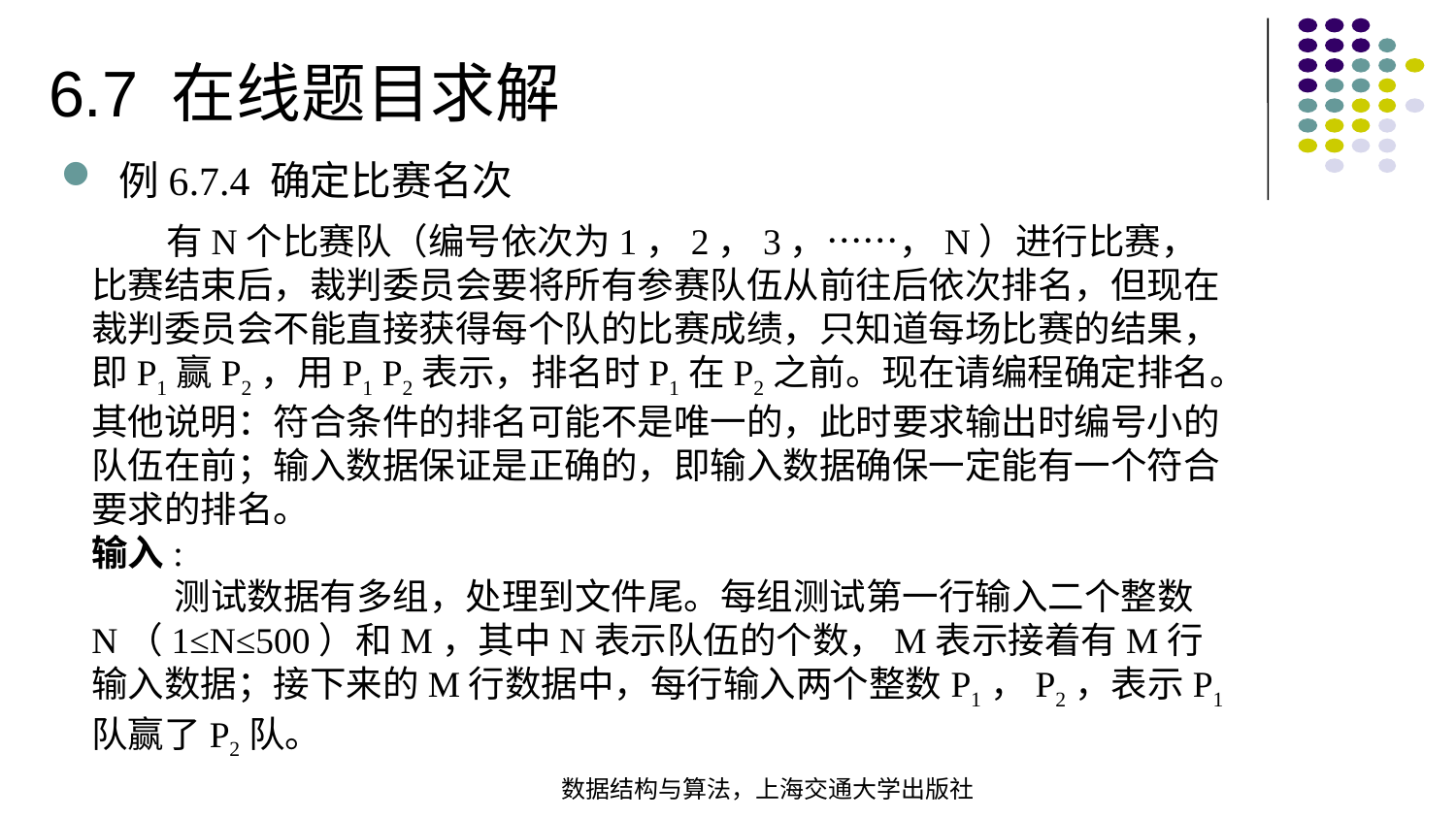

6.7 在线题目求解
例6.7.4 确定比赛名次
        有N个比赛队（编号依次为1，2，3，……，N）进行比赛，比赛结束后，裁判委员会要将所有参赛队伍从前往后依次排名，但现在裁判委员会不能直接获得每个队的比赛成绩，只知道每场比赛的结果，即P1赢P2，用P1 P2表示，排名时P1在P2之前。现在请编程确定排名。
其他说明：符合条件的排名可能不是唯一的，此时要求输出时编号小的队伍在前；输入数据保证是正确的，即输入数据确保一定能有一个符合要求的排名。
输入:
         测试数据有多组，处理到文件尾。每组测试第一行输入二个整数N（1≤N≤500）和M，其中N表示队伍的个数，M表示接着有M行输入数据；接下来的M行数据中，每行输入两个整数P1，P2，表示P1队赢了P2队。